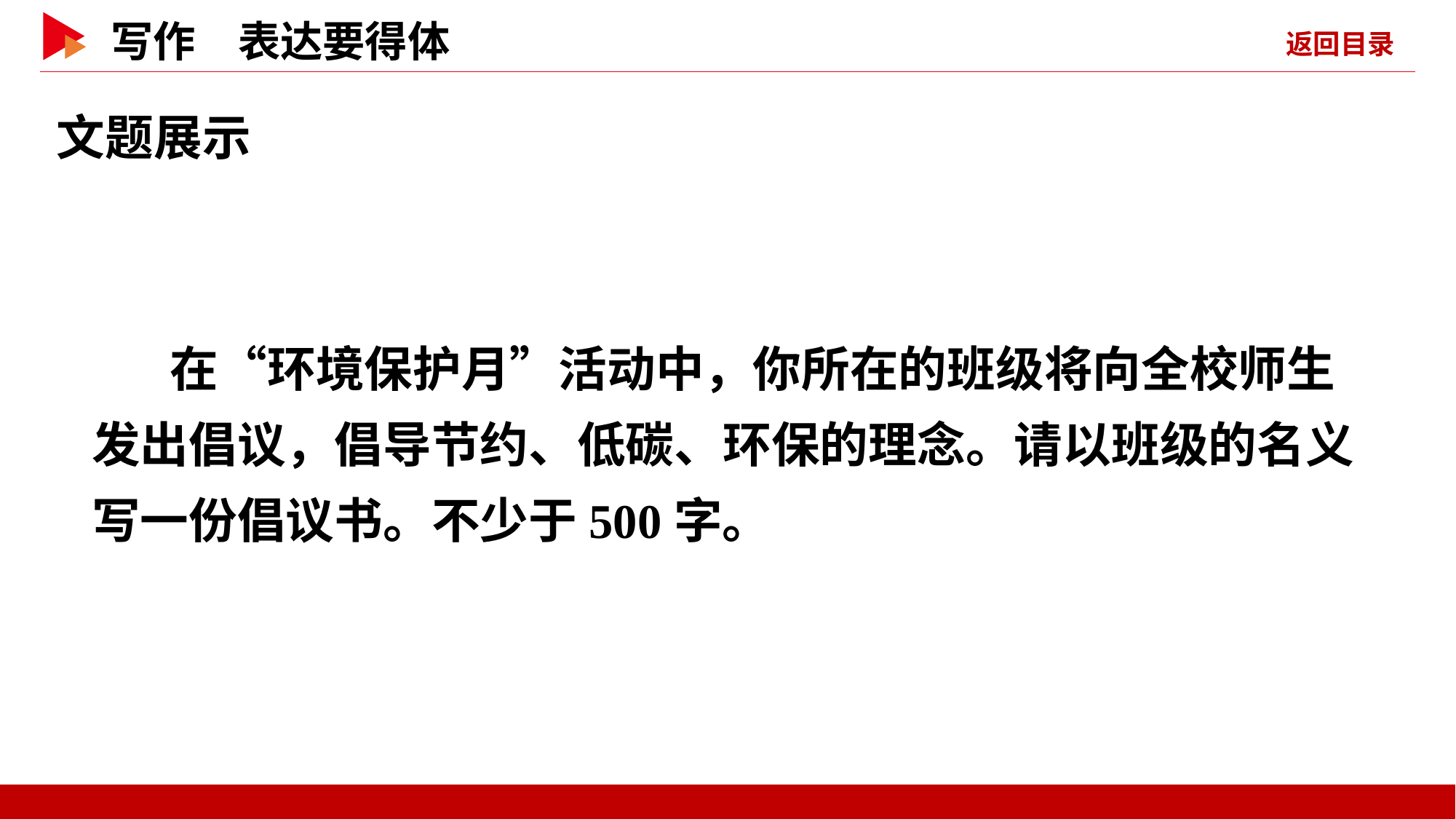

文题展示
   在“环境保护月”活动中，你所在的班级将向全校师生发出倡议，倡导节约、低碳、环保的理念。请以班级的名义写一份倡议书。不少于500字。